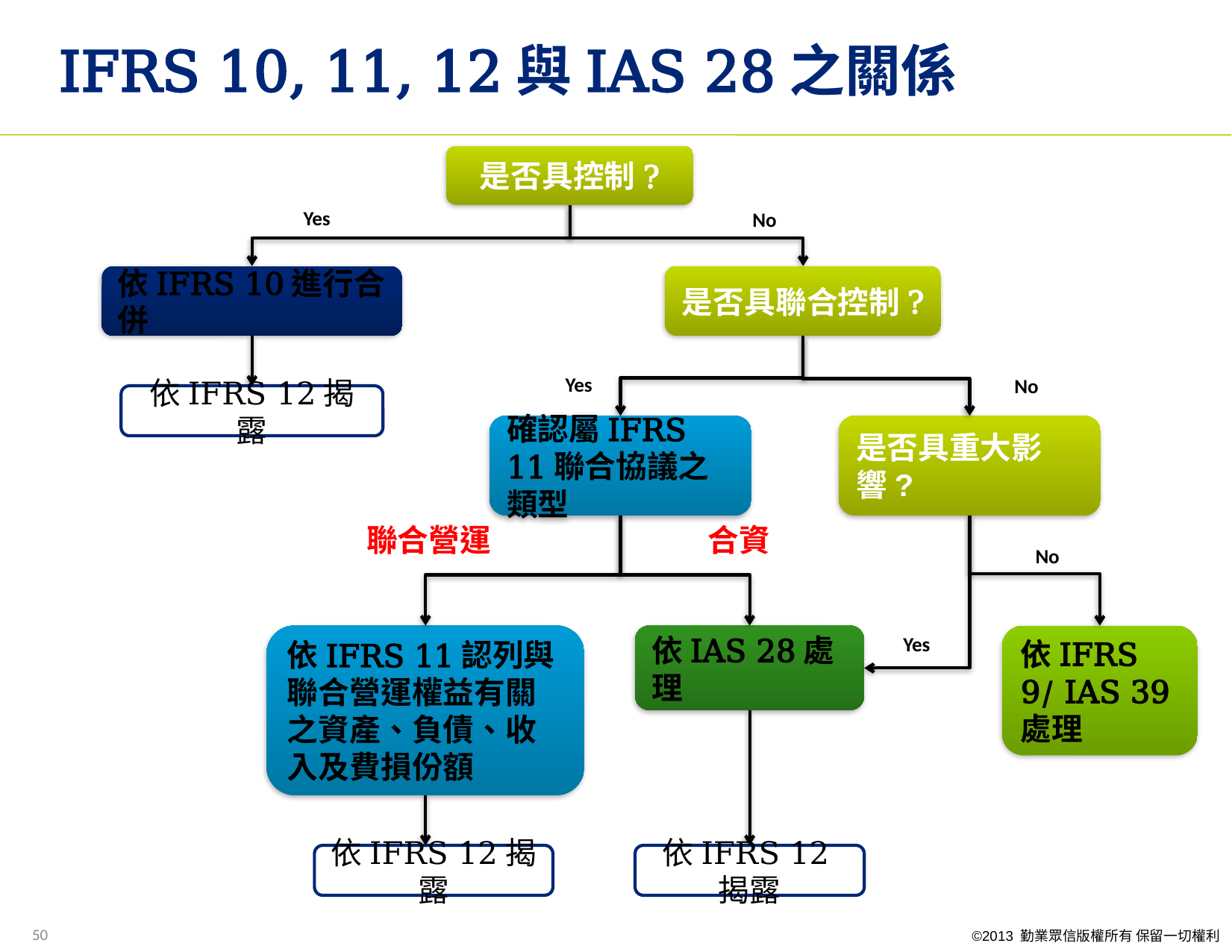

# IFRS 10, 11, 12與IAS 28之關係
是否具控制?
Yes
No
是否具聯合控制?
依IFRS 10進行合併
Yes
No
依IFRS 12揭露
確認屬IFRS 11聯合協議之類型
是否具重大影響?
聯合營運
合資
No
依IFRS 11認列與聯合營運權益有關之資產、負債、收入及費損份額
依IAS 28處理
Yes
依IFRS 9/ IAS 39處理
依IFRS 12揭露
依IFRS 12揭露
50